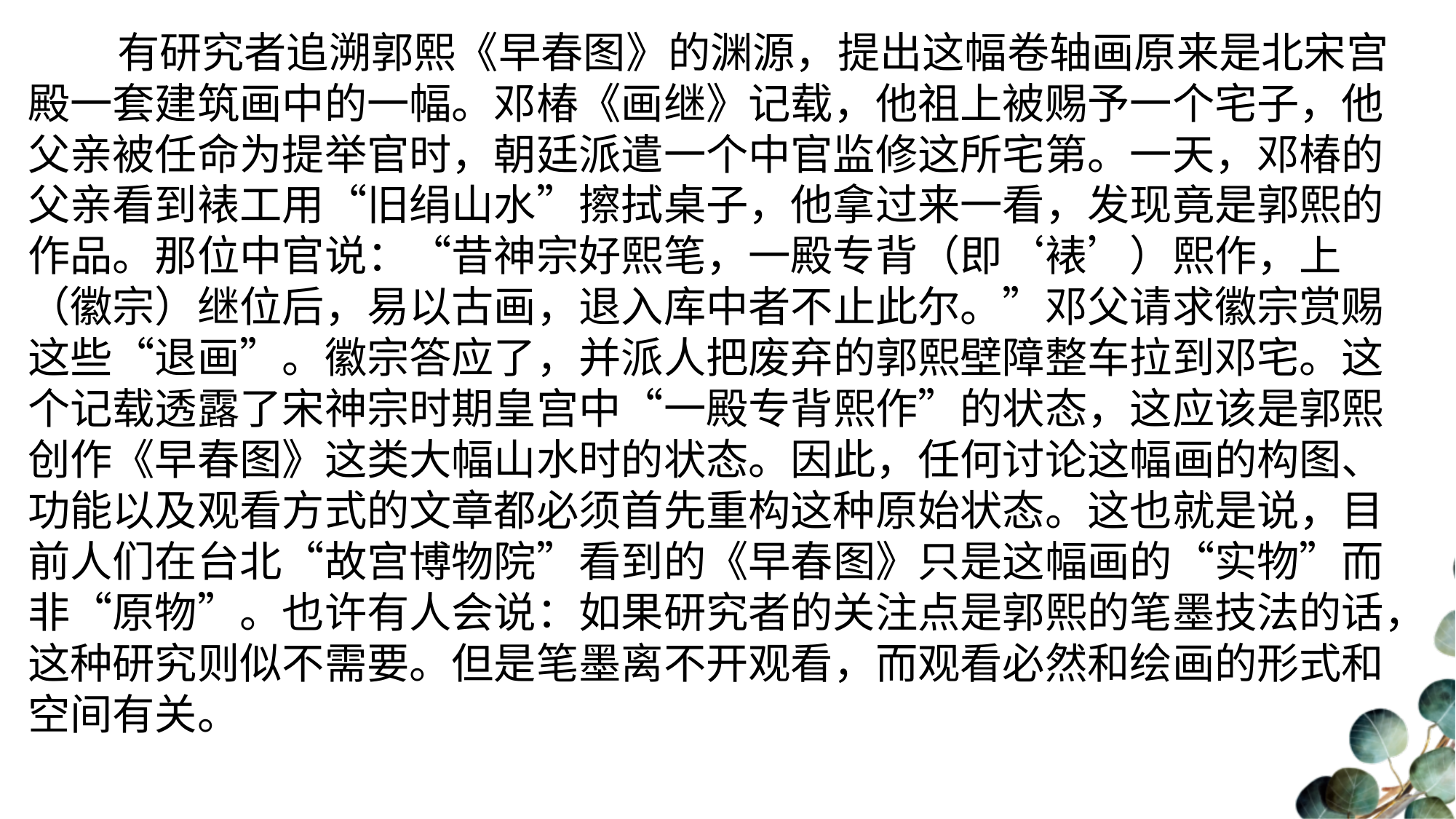

有研究者追溯郭熙《早春图》的渊源，提出这幅卷轴画原来是北宋宫殿一套建筑画中的一幅。邓椿《画继》记载，他祖上被赐予一个宅子，他父亲被任命为提举官时，朝廷派遣一个中官监修这所宅第。一天，邓椿的父亲看到裱工用“旧绢山水”擦拭桌子，他拿过来一看，发现竟是郭熙的作品。那位中官说：“昔神宗好熙笔，一殿专背（即‘裱’）熙作，上（徽宗）继位后，易以古画，退入库中者不止此尔。”邓父请求徽宗赏赐这些“退画”。徽宗答应了，并派人把废弃的郭熙壁障整车拉到邓宅。这个记载透露了宋神宗时期皇宫中“一殿专背熙作”的状态，这应该是郭熙创作《早春图》这类大幅山水时的状态。因此，任何讨论这幅画的构图、功能以及观看方式的文章都必须首先重构这种原始状态。这也就是说，目前人们在台北“故宫博物院”看到的《早春图》只是这幅画的“实物”而非“原物”。也许有人会说：如果研究者的关注点是郭熙的笔墨技法的话，这种研究则似不需要。但是笔墨离不开观看，而观看必然和绘画的形式和空间有关。